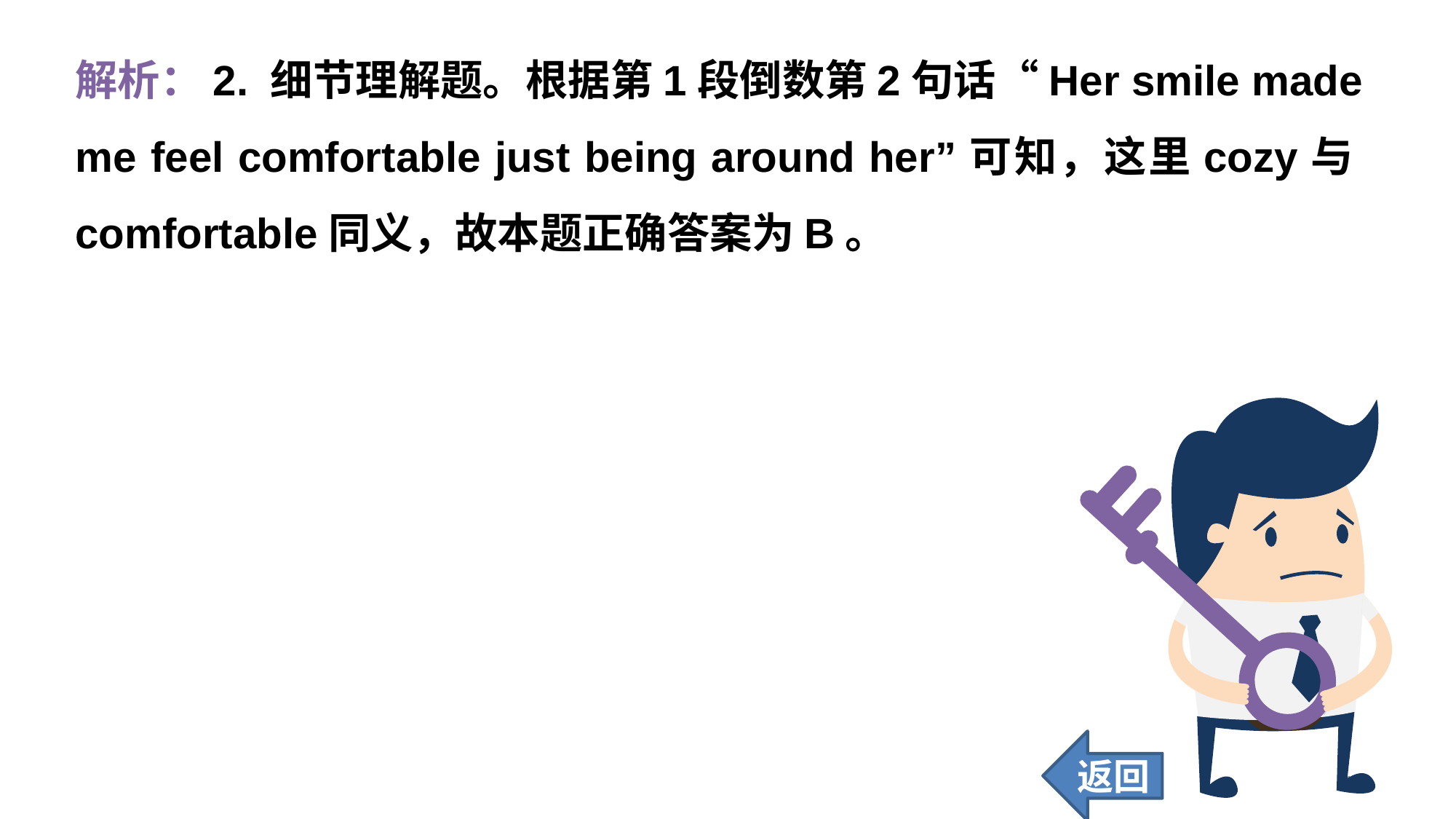

解析：2. 细节理解题。根据第1段倒数第2句话“Her smile made me feel comfortable just being around her”可知，这里cozy与comfortable同义，故本题正确答案为B。

返回
191